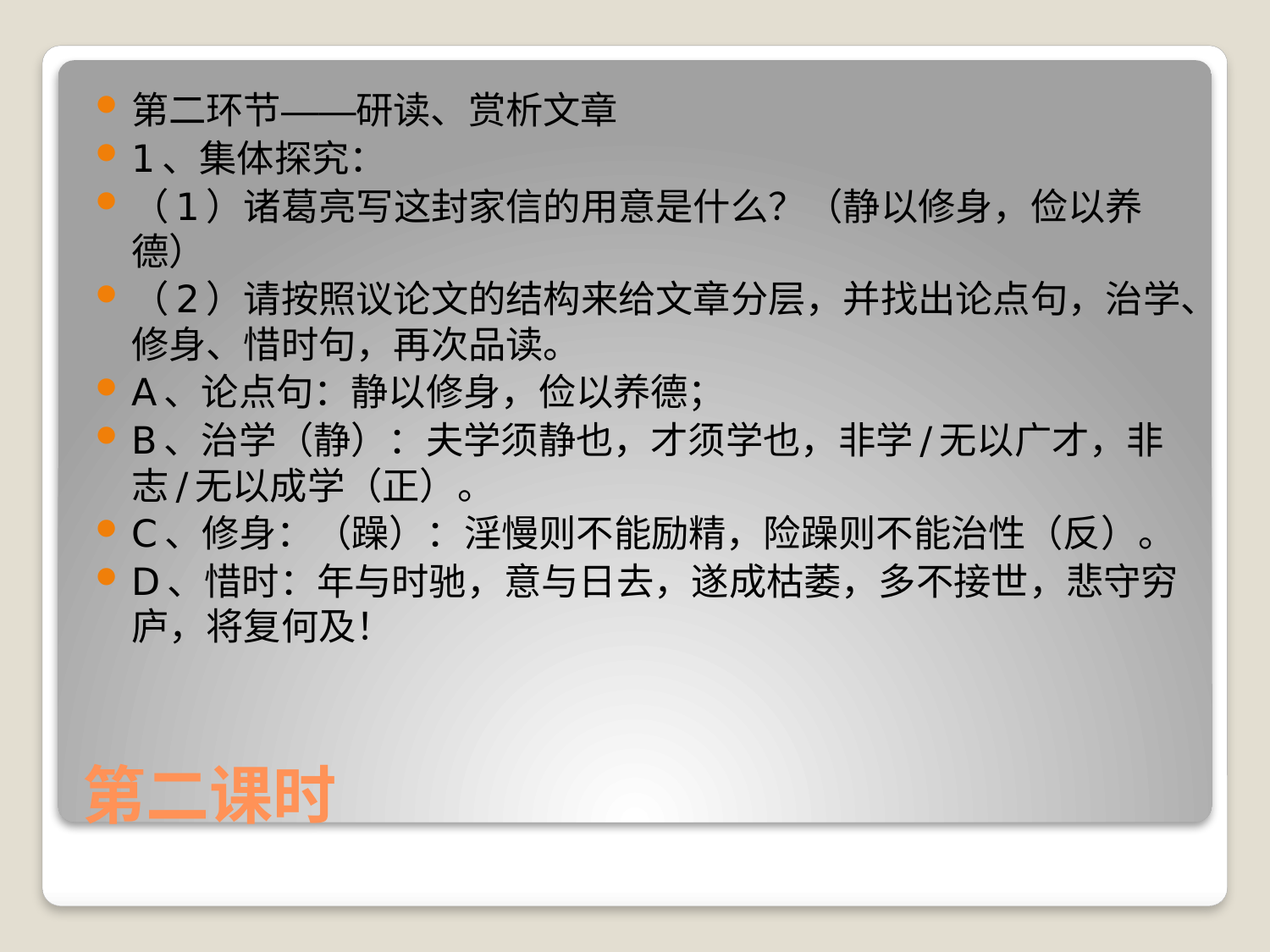

第二环节——研读、赏析文章
1、集体探究：
（1）诸葛亮写这封家信的用意是什么？（静以修身，俭以养德）
（2）请按照议论文的结构来给文章分层，并找出论点句，治学、修身、惜时句，再次品读。
A、论点句：静以修身，俭以养德；
B、治学（静）：夫学须静也，才须学也，非学/无以广才，非志/无以成学（正）。
C、修身：（躁）：淫慢则不能励精，险躁则不能治性（反）。
D、惜时：年与时驰，意与日去，遂成枯萎，多不接世，悲守穷庐，将复何及！
# 第二课时